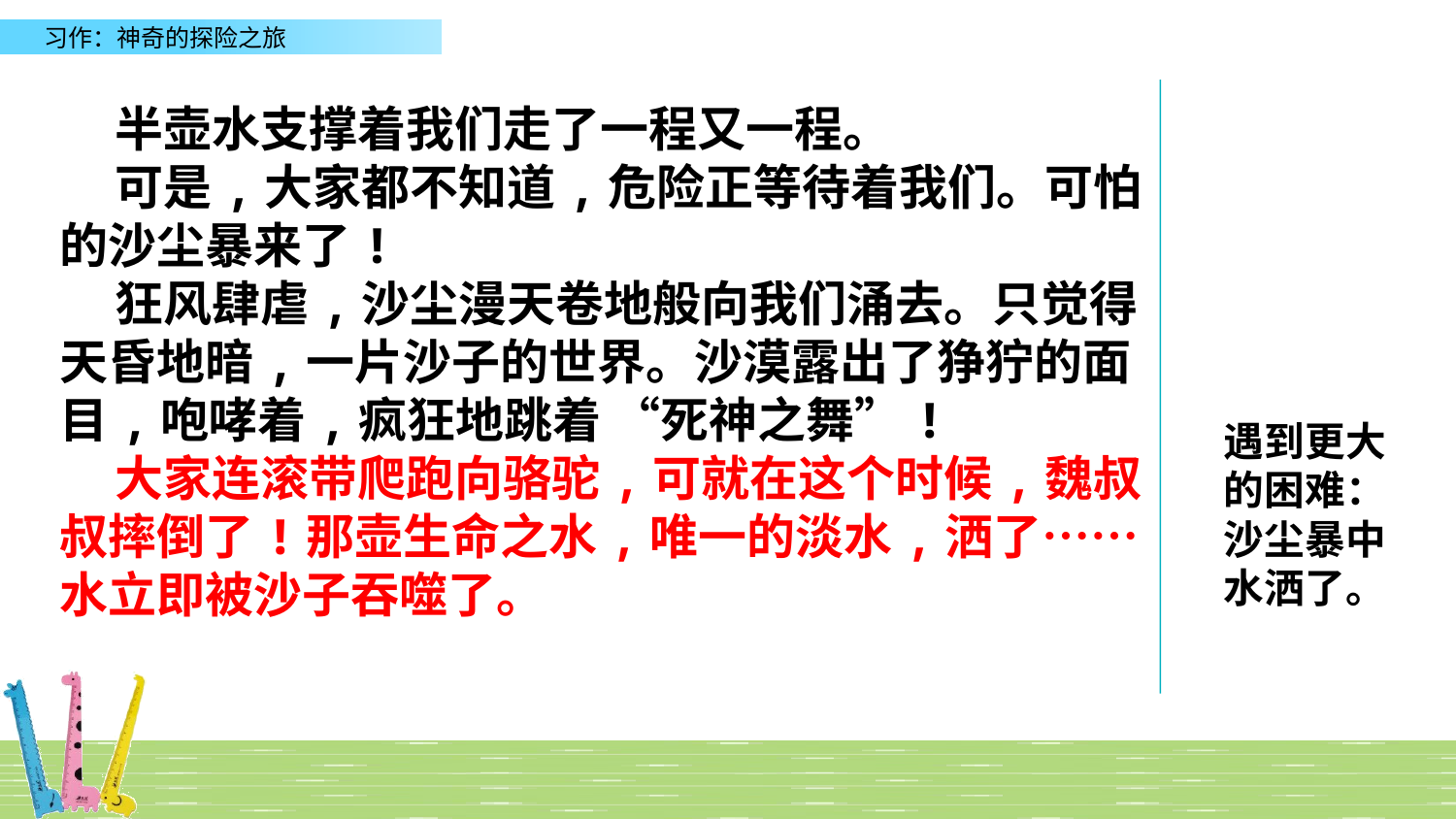

半壶水支撑着我们走了一程又一程。
    可是,大家都不知道,危险正等待着我们。可怕的沙尘暴来了!
    狂风肆虐,沙尘漫天卷地般向我们涌去。只觉得天昏地暗,一片沙子的世界。沙漠露出了狰狞的面目,咆哮着,疯狂地跳着 “死神之舞”!
    大家连滚带爬跑向骆驼,可就在这个时候,魏叔叔摔倒了!那壶生命之水,唯一的淡水,洒了……水立即被沙子吞噬了。

遇到更大的困难：沙尘暴中水洒了。